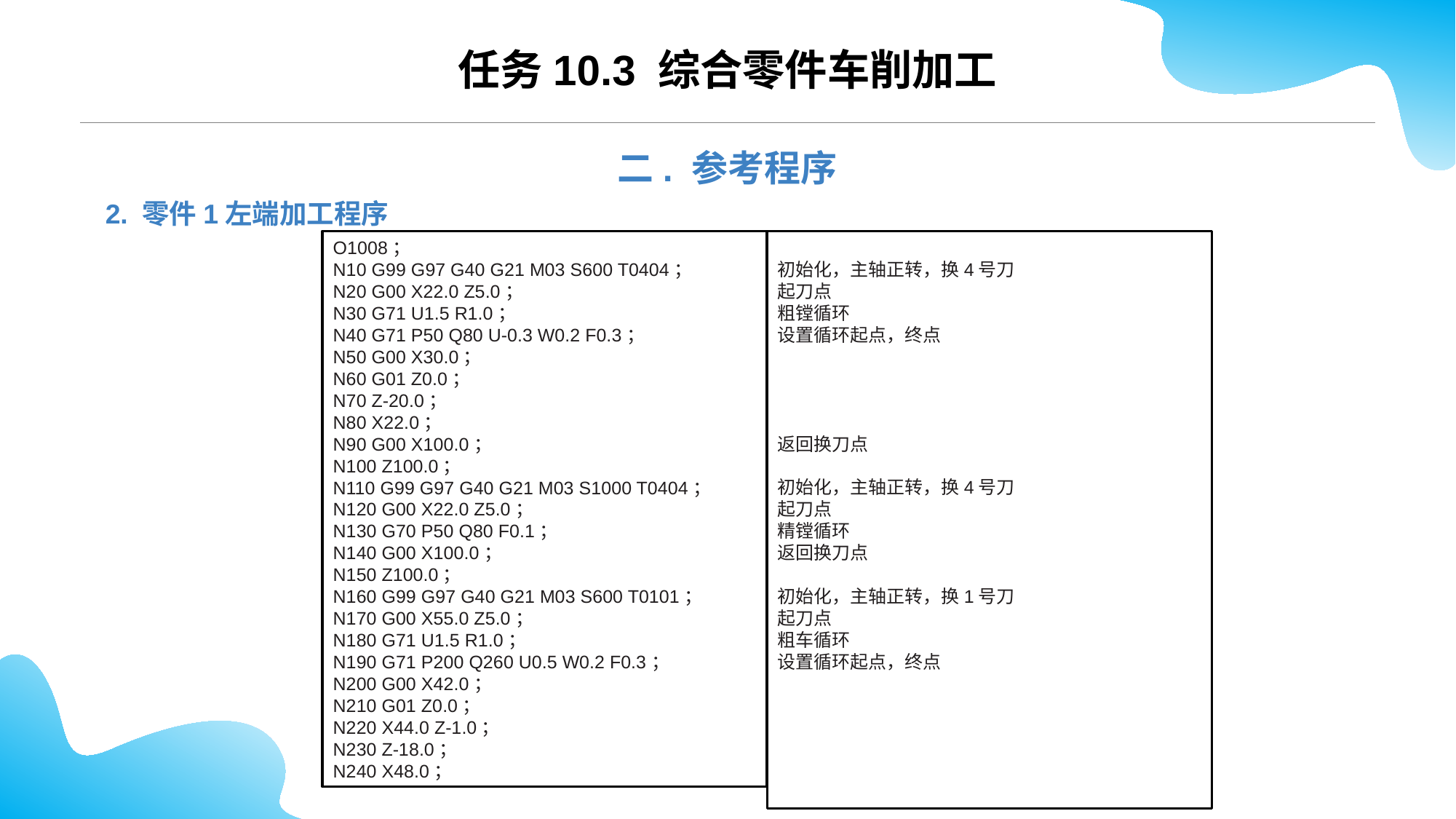

CONTENTS
任务10.3 综合零件车削加工
二. 参考程序
2. 零件1左端加工程序
O1008；
N10 G99 G97 G40 G21 M03 S600 T0404；
N20 G00 X22.0 Z5.0；
N30 G71 U1.5 R1.0；
N40 G71 P50 Q80 U-0.3 W0.2 F0.3；
N50 G00 X30.0；
N60 G01 Z0.0；
N70 Z-20.0；
N80 X22.0；
N90 G00 X100.0；
N100 Z100.0；
N110 G99 G97 G40 G21 M03 S1000 T0404；
N120 G00 X22.0 Z5.0；
N130 G70 P50 Q80 F0.1；
N140 G00 X100.0；
N150 Z100.0；
N160 G99 G97 G40 G21 M03 S600 T0101；
N170 G00 X55.0 Z5.0；
N180 G71 U1.5 R1.0；
N190 G71 P200 Q260 U0.5 W0.2 F0.3；
N200 G00 X42.0；
N210 G01 Z0.0；
N220 X44.0 Z-1.0；
N230 Z-18.0；
N240 X48.0；

初始化，主轴正转，换4号刀
起刀点
粗镗循环
设置循环起点，终点

返回换刀点

初始化，主轴正转，换4号刀
起刀点
精镗循环
返回换刀点

初始化，主轴正转，换1号刀
起刀点
粗车循环
设置循环起点，终点